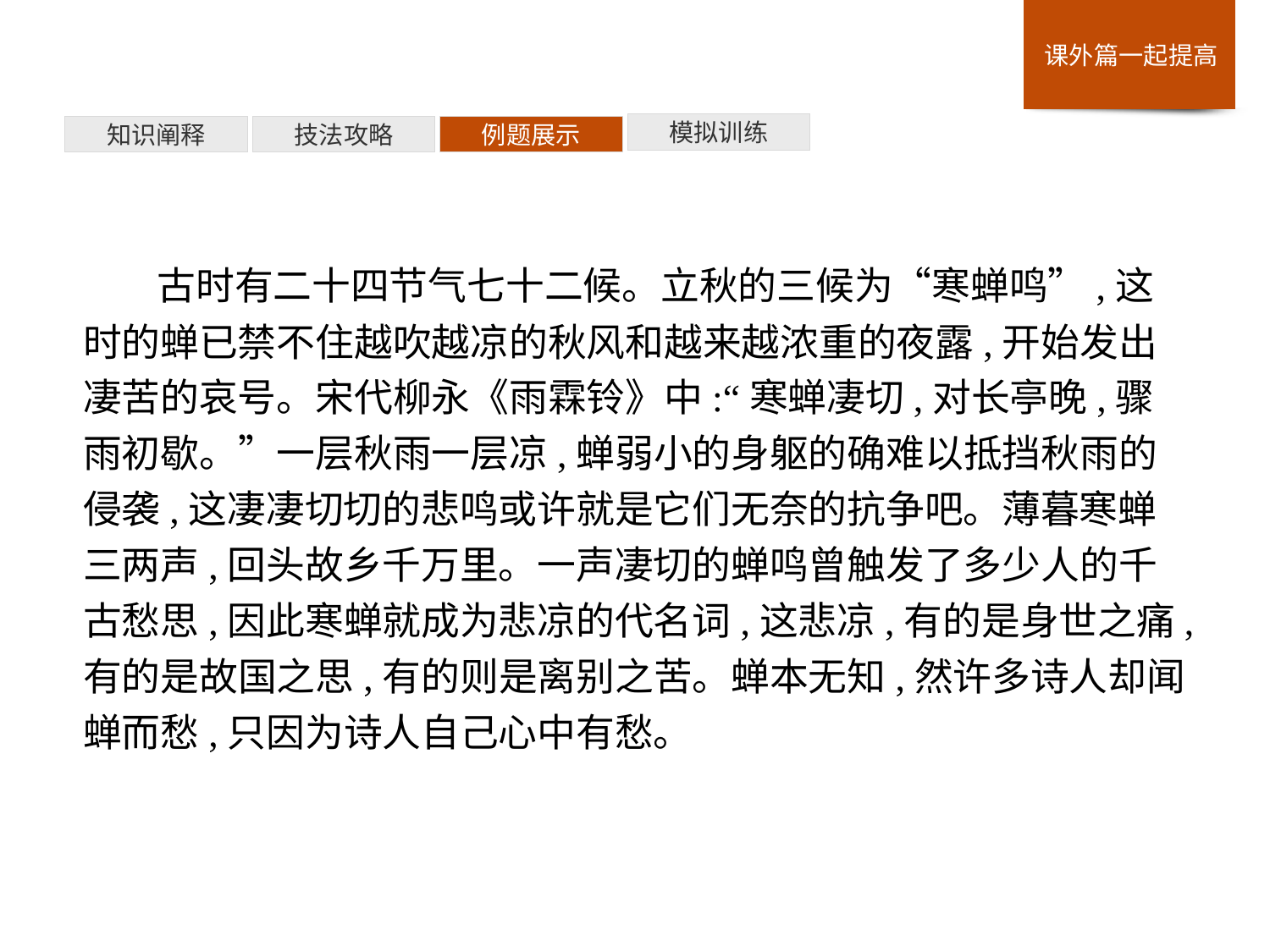

模拟训练
例题展示
技法攻略
知识阐释
古时有二十四节气七十二候。立秋的三候为“寒蝉鸣”,这时的蝉已禁不住越吹越凉的秋风和越来越浓重的夜露,开始发出凄苦的哀号。宋代柳永《雨霖铃》中:“寒蝉凄切,对长亭晚,骤雨初歇。”一层秋雨一层凉,蝉弱小的身躯的确难以抵挡秋雨的侵袭,这凄凄切切的悲鸣或许就是它们无奈的抗争吧。薄暮寒蝉三两声,回头故乡千万里。一声凄切的蝉鸣曾触发了多少人的千古愁思,因此寒蝉就成为悲凉的代名词,这悲凉,有的是身世之痛,有的是故国之思,有的则是离别之苦。蝉本无知,然许多诗人却闻蝉而愁,只因为诗人自己心中有愁。